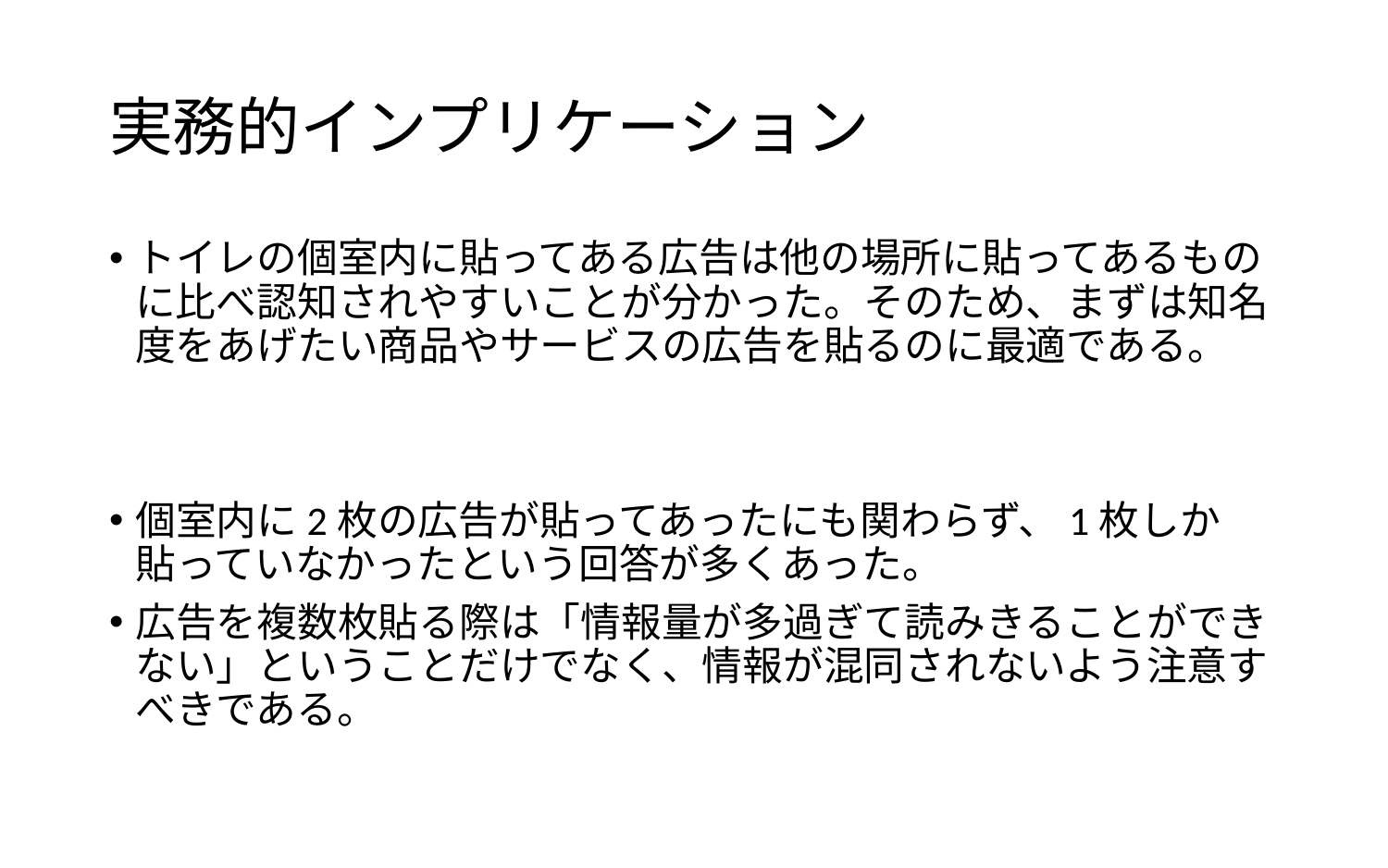

# 実務的インプリケーション
トイレの個室内に貼ってある広告は他の場所に貼ってあるものに比べ認知されやすいことが分かった。そのため、まずは知名度をあげたい商品やサービスの広告を貼るのに最適である。

個室内に2枚の広告が貼ってあったにも関わらず、1枚しか貼っていなかったという回答が多くあった。
広告を複数枚貼る際は「情報量が多過ぎて読みきることができない」ということだけでなく、情報が混同されないよう注意すべきである。